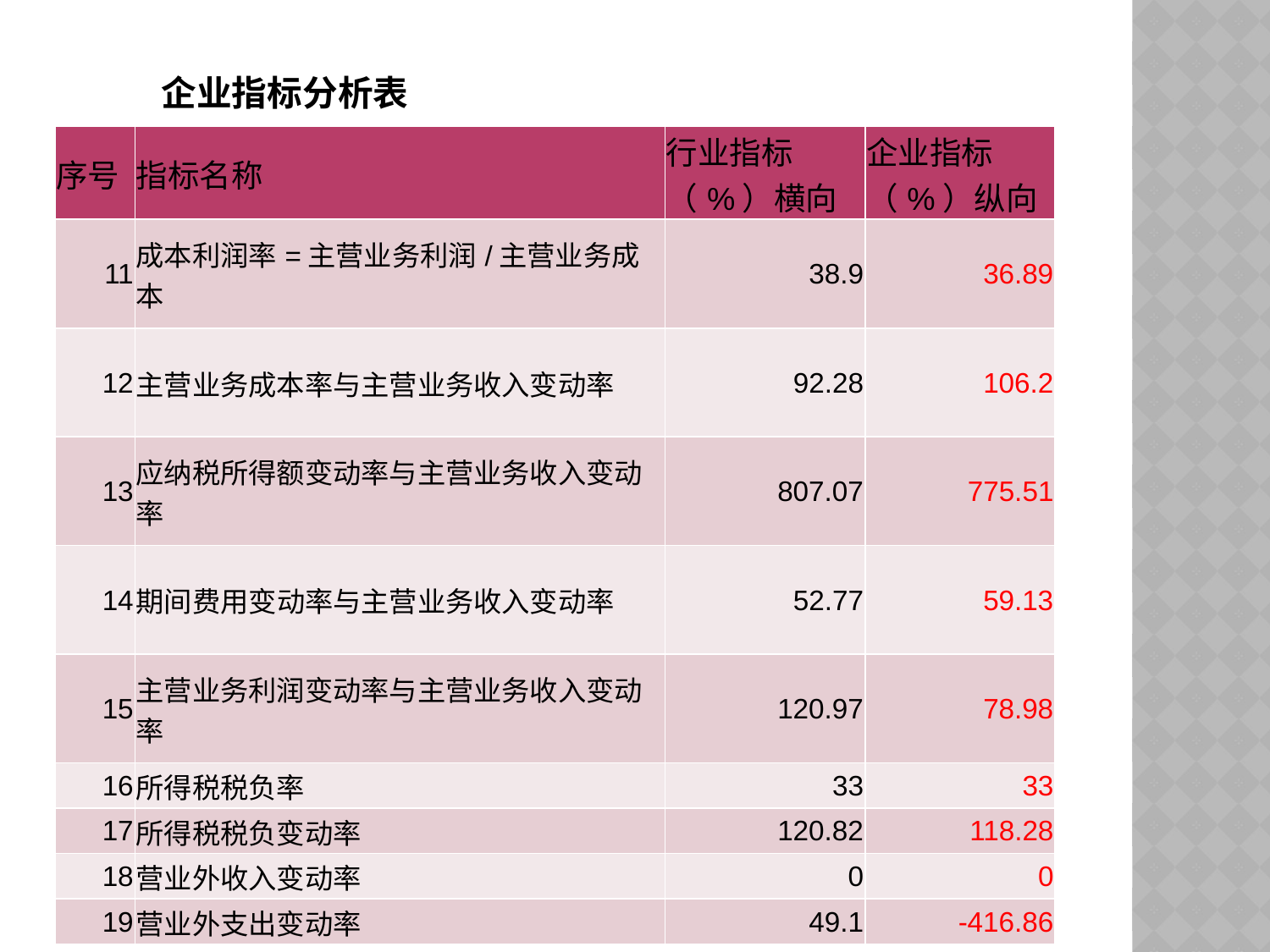

# 企业指标分析表
| 序号 | 指标名称 | 行业指标（%）横向 | 企业指标（%）纵向 |
| --- | --- | --- | --- |
| 11 | 成本利润率=主营业务利润/主营业务成本 | 38.9 | 36.89 |
| 12 | 主营业务成本率与主营业务收入变动率 | 92.28 | 106.2 |
| 13 | 应纳税所得额变动率与主营业务收入变动率 | 807.07 | 775.51 |
| 14 | 期间费用变动率与主营业务收入变动率 | 52.77 | 59.13 |
| 15 | 主营业务利润变动率与主营业务收入变动率 | 120.97 | 78.98 |
| 16 | 所得税税负率 | 33 | 33 |
| 17 | 所得税税负变动率 | 120.82 | 118.28 |
| 18 | 营业外收入变动率 | 0 | 0 |
| 19 | 营业外支出变动率 | 49.1 | -416.86 |